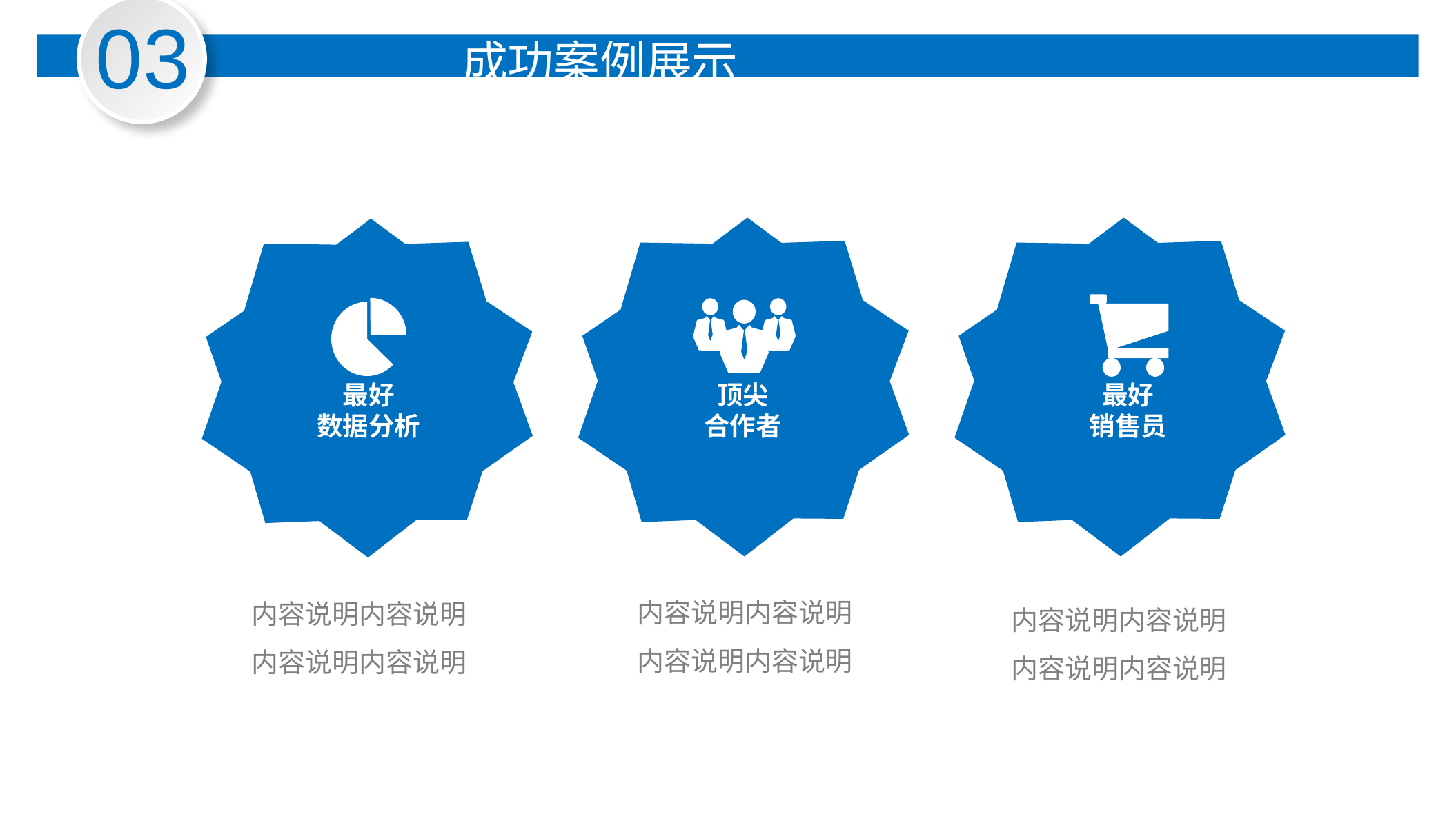

03
成功案例展示

顶尖
合作者

最好
销售员

最好
数据分析
内容说明内容说明
内容说明内容说明
内容说明内容说明
内容说明内容说明
内容说明内容说明
内容说明内容说明